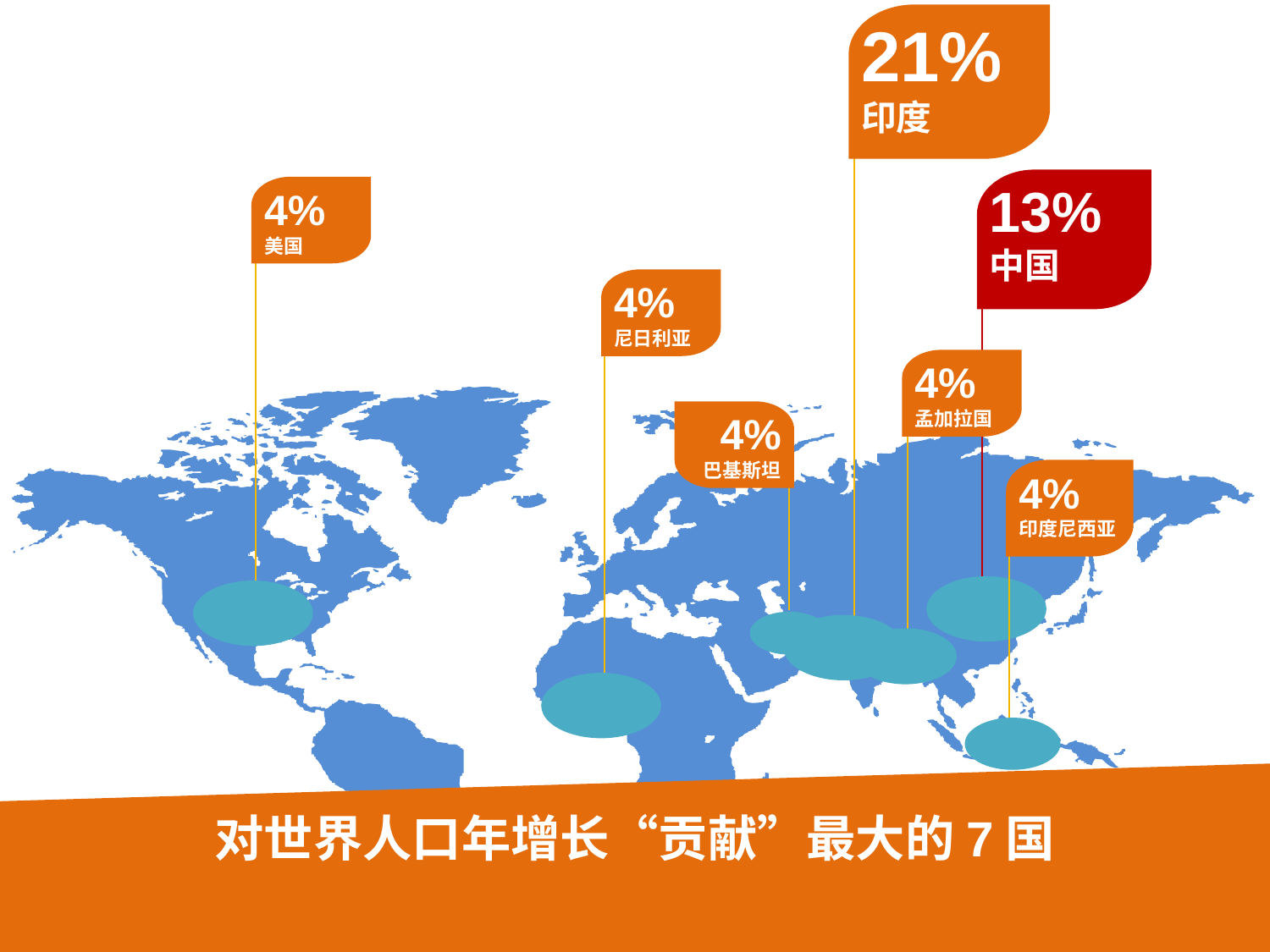

21%
印度

13%
中国

4%
美国

4%
尼日利亚

4%
孟加拉国

4%
巴基斯坦

4%
印度尼西亚

对世界人口年增长“贡献”最大的7国